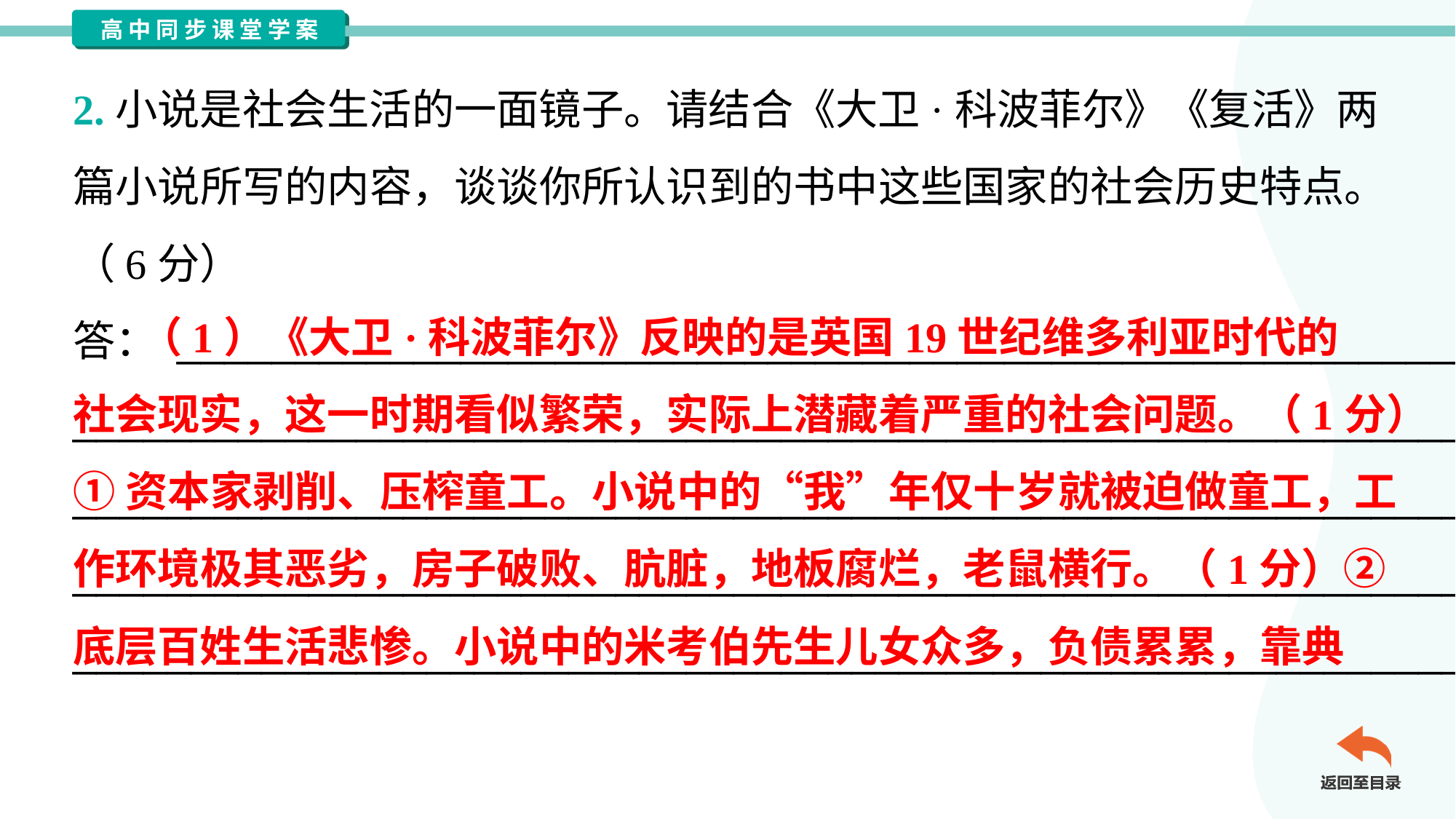

2.小说是社会生活的一面镜子。请结合《大卫·科波菲尔》《复活》两
篇小说所写的内容，谈谈你所认识到的书中这些国家的社会历史特点。
（6分）
答： ________________________________________________________
_____________________________________________________________
_____________________________________________________________
_____________________________________________________________
_____________________________________________________________
      （1）《大卫·科波菲尔》反映的是英国19世纪维多利亚时代的
社会现实，这一时期看似繁荣，实际上潜藏着严重的社会问题。（1分）
①资本家剥削、压榨童工。小说中的“我”年仅十岁就被迫做童工，工
作环境极其恶劣，房子破败、肮脏，地板腐烂，老鼠横行。（1分）②
底层百姓生活悲惨。小说中的米考伯先生儿女众多，负债累累，靠典